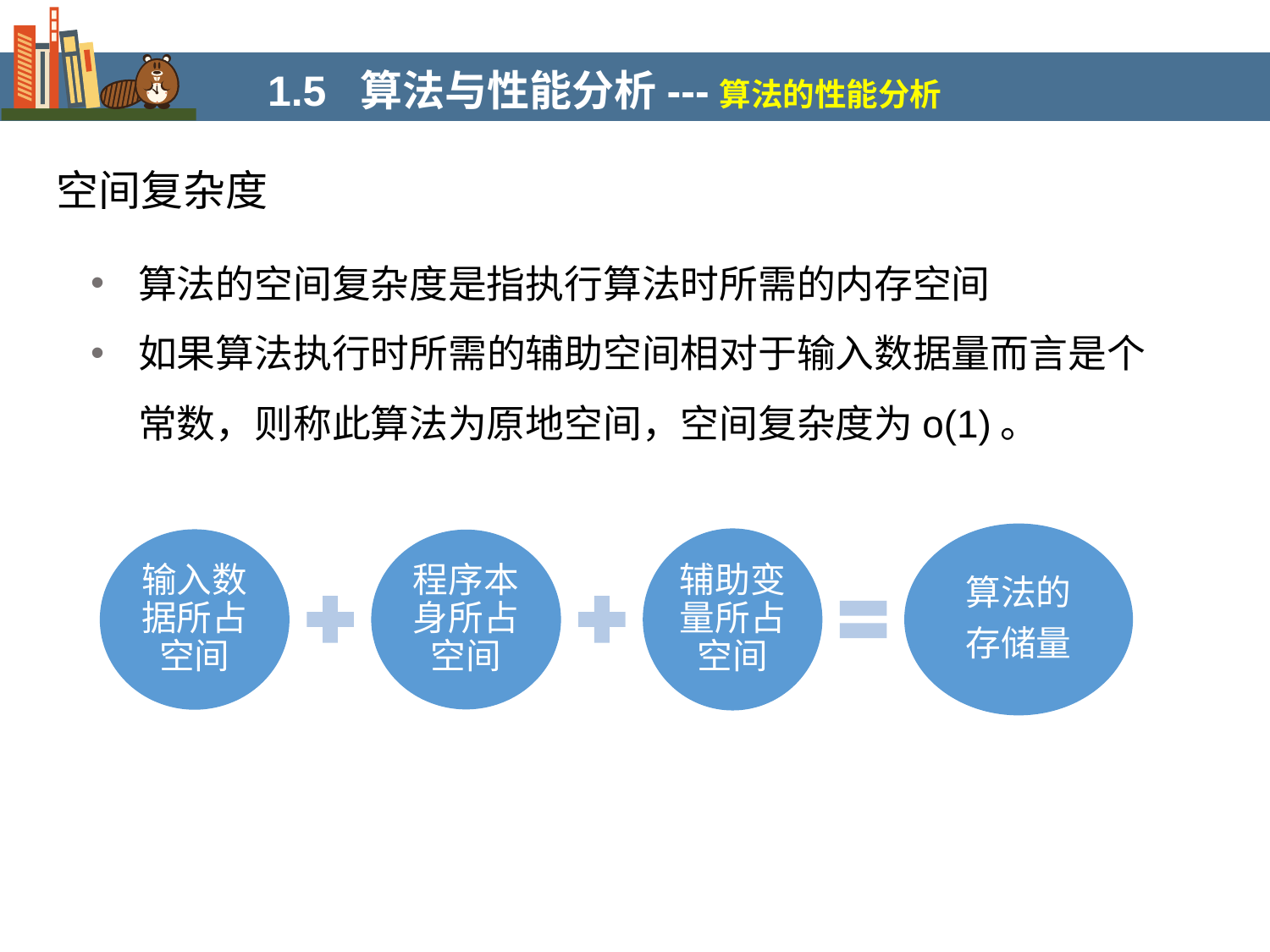

1.5  算法与性能分析---算法的性能分析
空间复杂度
算法的空间复杂度是指执行算法时所需的内存空间
如果算法执行时所需的辅助空间相对于输入数据量而言是个常数，则称此算法为原地空间，空间复杂度为o(1)。
输入数据所占空间

程序本身所占空间

辅助变量所占空间

算法的
存储量